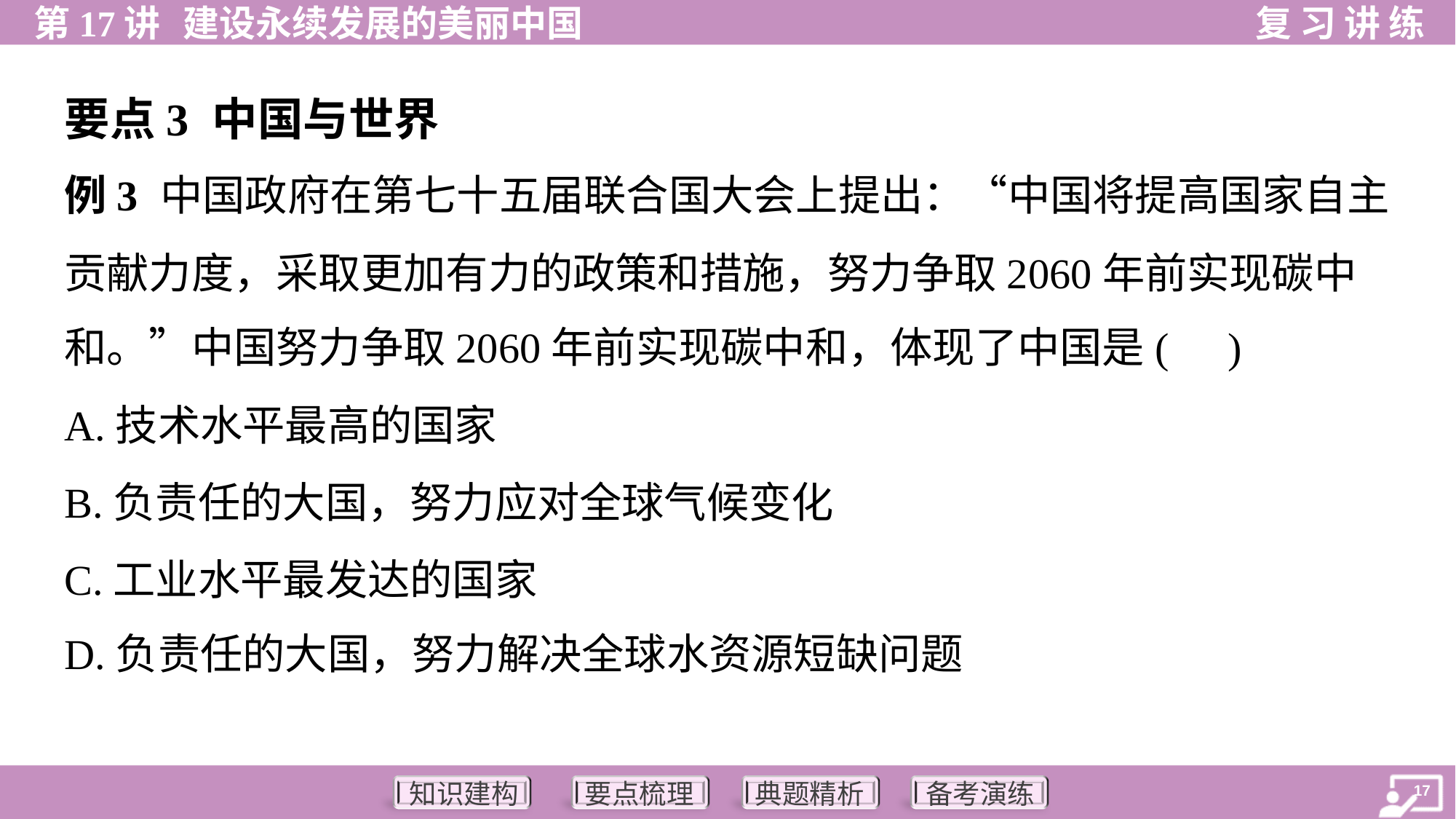

要点3 中国与世界
例3 中国政府在第七十五届联合国大会上提出：“中国将提高国家自主
贡献力度，采取更加有力的政策和措施，努力争取2060年前实现碳中
和。”中国努力争取2060年前实现碳中和，体现了中国是(     )
A.技术水平最高的国家
B.负责任的大国，努力应对全球气候变化
C.工业水平最发达的国家
D.负责任的大国，努力解决全球水资源短缺问题